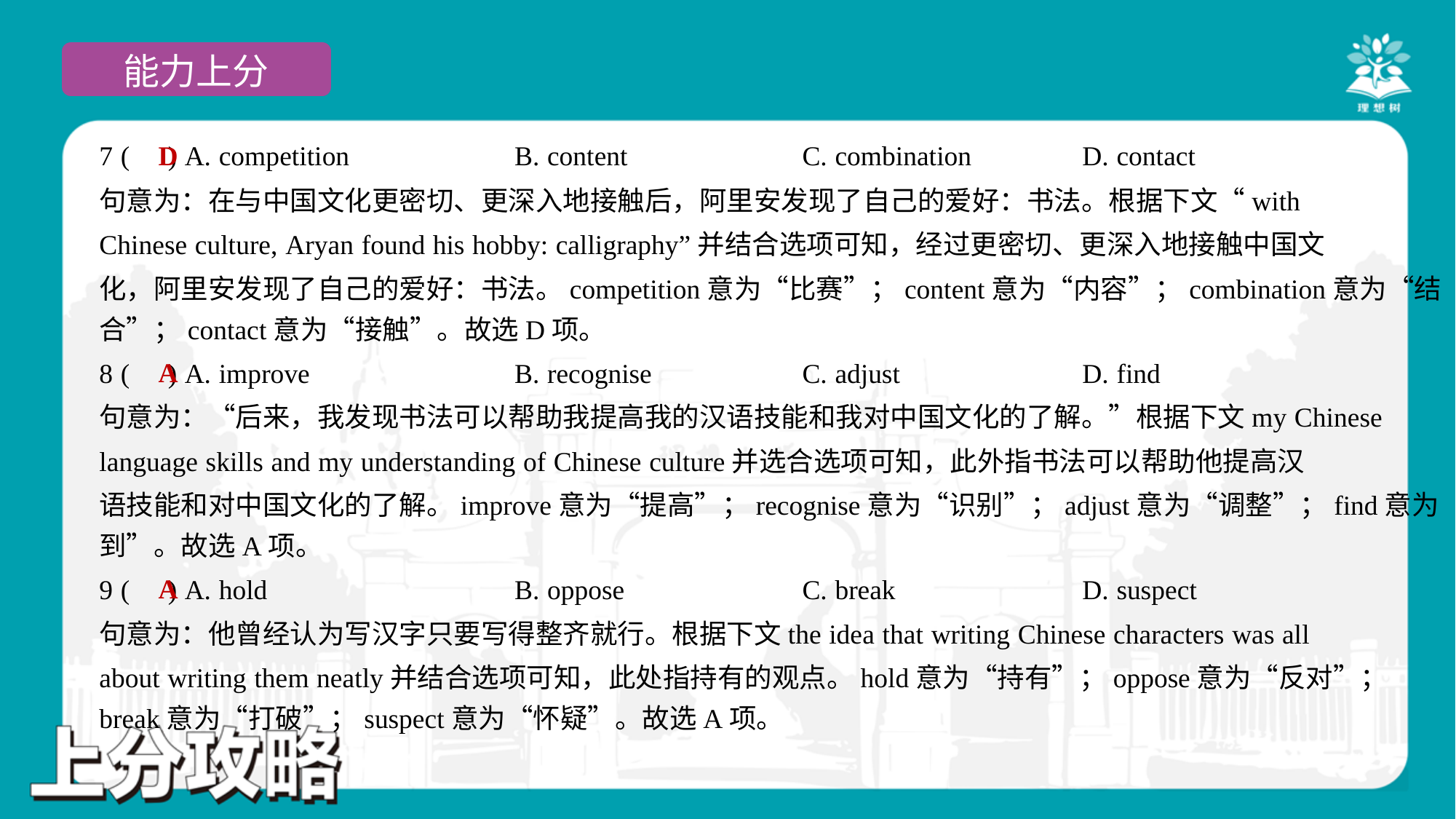

D
7 (     ) A. competition	B. content	C. combination	D. contact
句意为：在与中国文化更密切、更深入地接触后，阿里安发现了自己的爱好：书法。根据下文“with
Chinese culture, Aryan found his hobby: calligraphy”并结合选项可知，经过更密切、更深入地接触中国文
化，阿里安发现了自己的爱好：书法。competition意为“比赛”；content意为“内容”；combination意为“结
合”；contact意为“接触”。故选D项。
A
8 (     ) A. improve	B. recognise	C. adjust	D. find
句意为：“后来，我发现书法可以帮助我提高我的汉语技能和我对中国文化的了解。”根据下文my Chinese
language skills and my understanding of Chinese culture并选合选项可知，此外指书法可以帮助他提高汉
语技能和对中国文化的了解。improve意为“提高”；recognise意为“识别”；adjust意为“调整”；find意为“找
到”。故选A项。
A
9 (     ) A. hold	B. oppose	C. break	D. suspect
句意为：他曾经认为写汉字只要写得整齐就行。根据下文the idea that writing Chinese characters was all
about writing them neatly并结合选项可知，此处指持有的观点。hold意为“持有”；oppose意为“反对”；
break意为“打破”；suspect意为“怀疑”。故选A项。